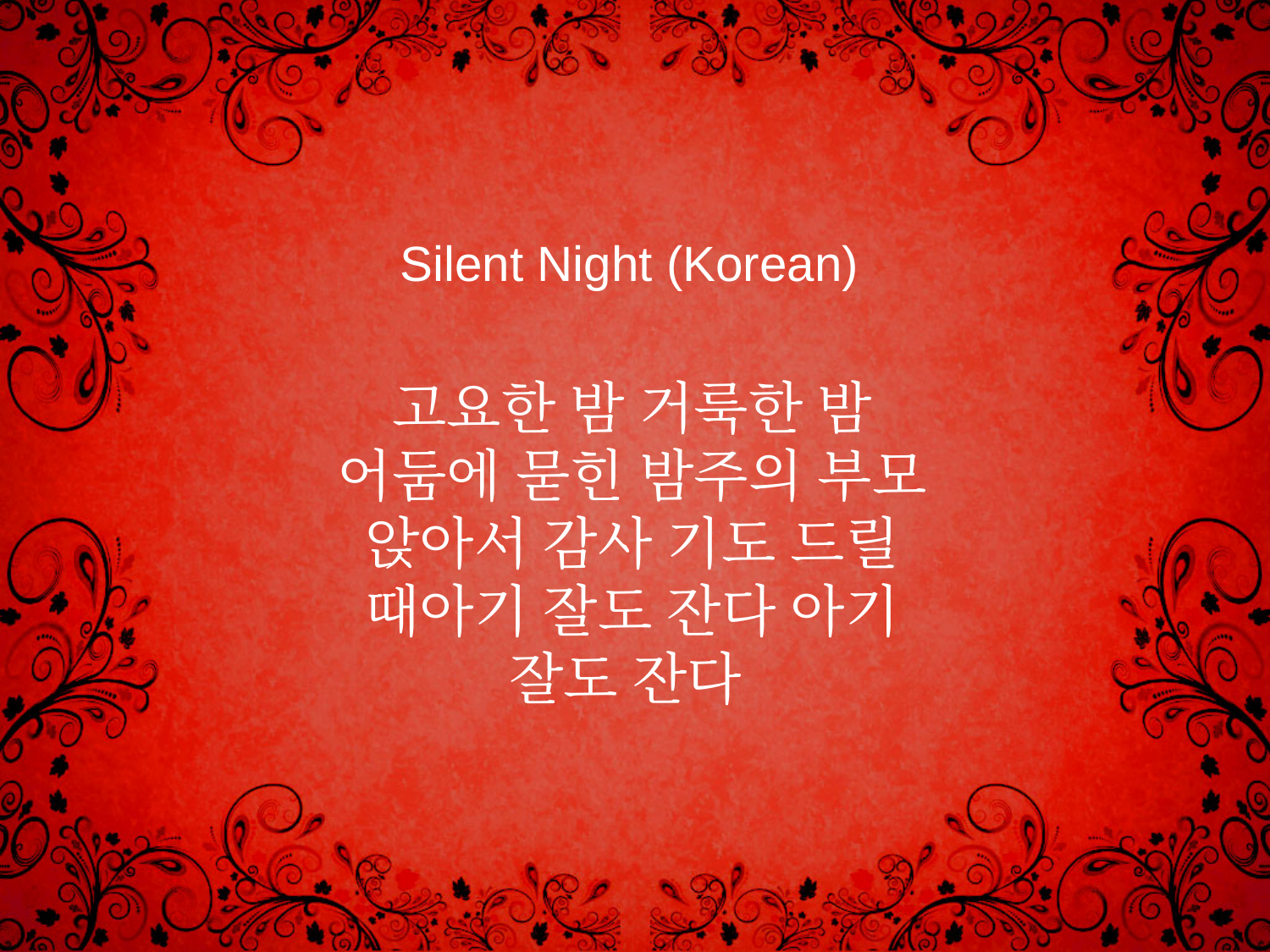

Silent Night (Korean)
고요한 밤 거룩한 밤 어둠에 묻힌 밤주의 부모 앉아서 감사 기도 드릴 때아기 잘도 잔다 아기 잘도 잔다